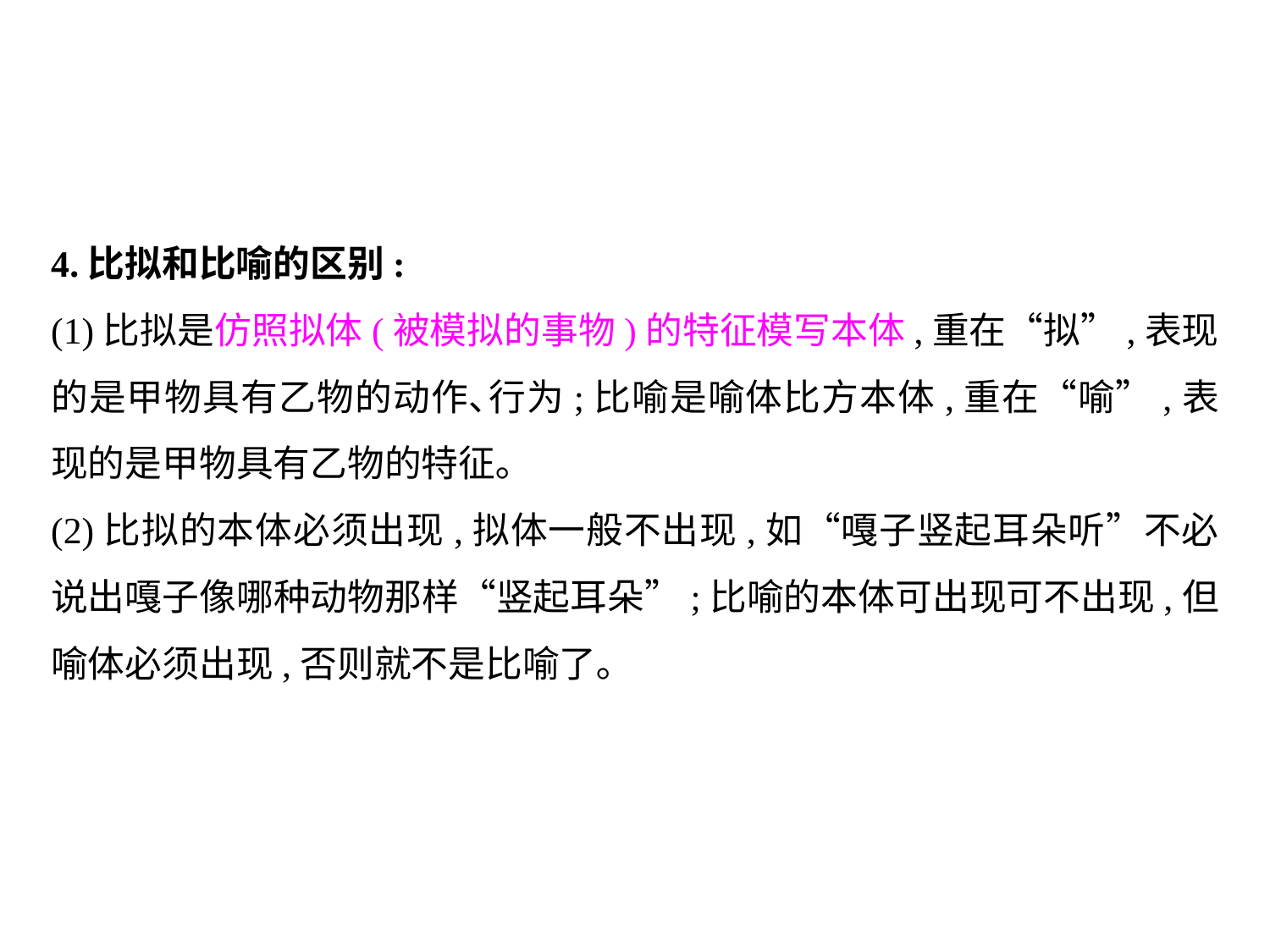

4.比拟和比喻的区别:
(1)比拟是仿照拟体(被模拟的事物)的特征模写本体,重在“拟”,表现的是甲物具有乙物的动作､行为;比喻是喻体比方本体,重在“喻”,表现的是甲物具有乙物的特征｡
(2)比拟的本体必须出现,拟体一般不出现,如“嘎子竖起耳朵听”不必说出嘎子像哪种动物那样“竖起耳朵”;比喻的本体可出现可不出现,但喻体必须出现,否则就不是比喻了｡